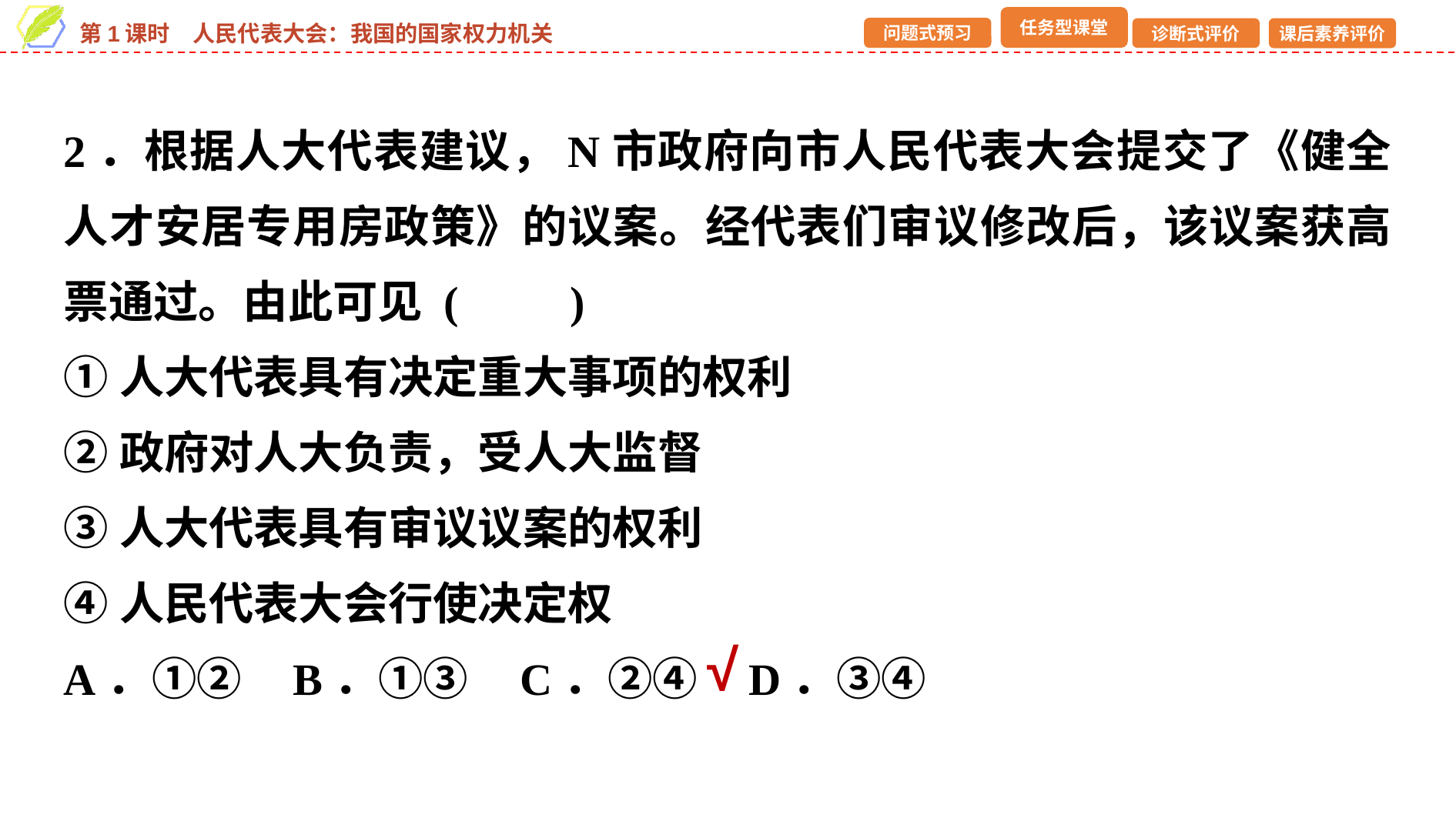

2．根据人大代表建议，N市政府向市人民代表大会提交了《健全人才安居专用房政策》的议案。经代表们审议修改后，该议案获高票通过。由此可见 (　　)
①人大代表具有决定重大事项的权利
②政府对人大负责，受人大监督
③人大代表具有审议议案的权利
④人民代表大会行使决定权
A．①②    B．①③    C．②④    D．③④
√